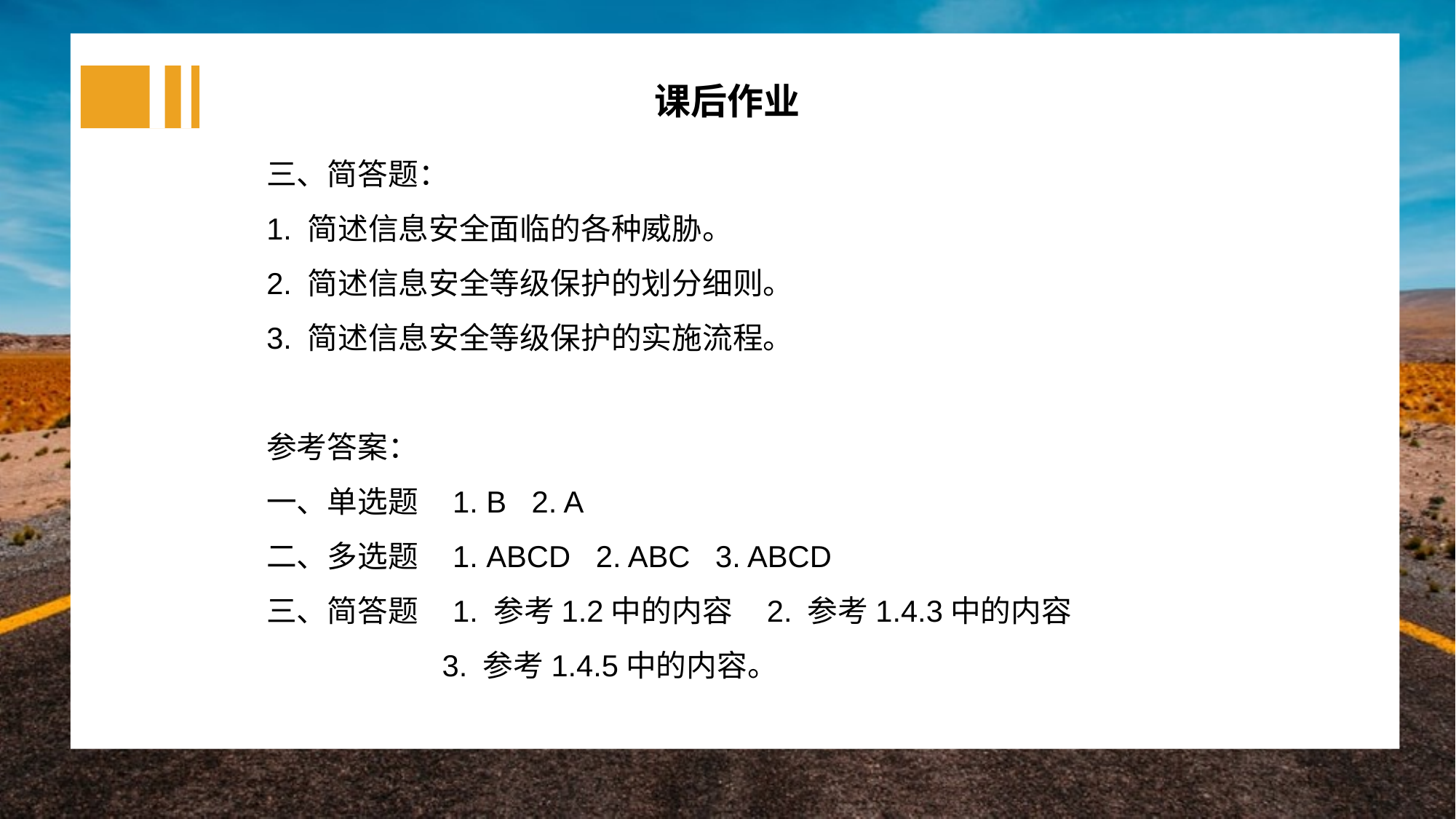

课后作业
三、简答题：
1. 简述信息安全面临的各种威胁。
2. 简述信息安全等级保护的划分细则。
3. 简述信息安全等级保护的实施流程。

参考答案：
一、单选题    1. B   2. A
二、多选题    1. ABCD   2. ABC   3. ABCD
三、简答题    1. 参考1.2中的内容    2. 参考1.4.3中的内容
                     3. 参考1.4.5中的内容。